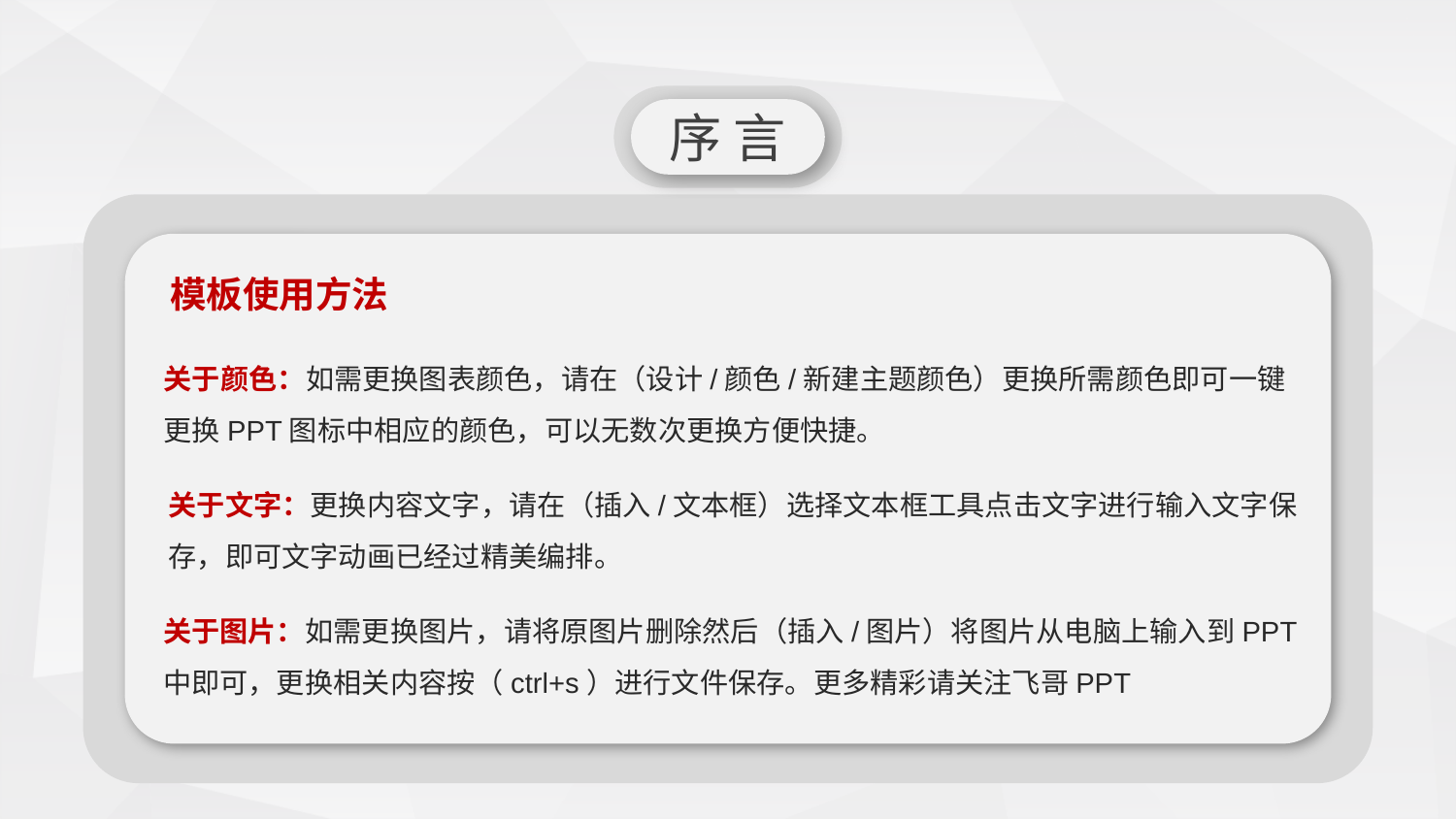

序 言

模板使用方法
关于颜色：如需更换图表颜色，请在（设计/颜色/新建主题颜色）更换所需颜色即可一键
更换PPT图标中相应的颜色，可以无数次更换方便快捷。
关于文字：更换内容文字，请在（插入/文本框）选择文本框工具点击文字进行输入文字保
存，即可文字动画已经过精美编排。
关于图片：如需更换图片，请将原图片删除然后（插入/图片）将图片从电脑上输入到PPT
中即可，更换相关内容按（ctrl+s）进行文件保存。更多精彩请关注飞哥PPT